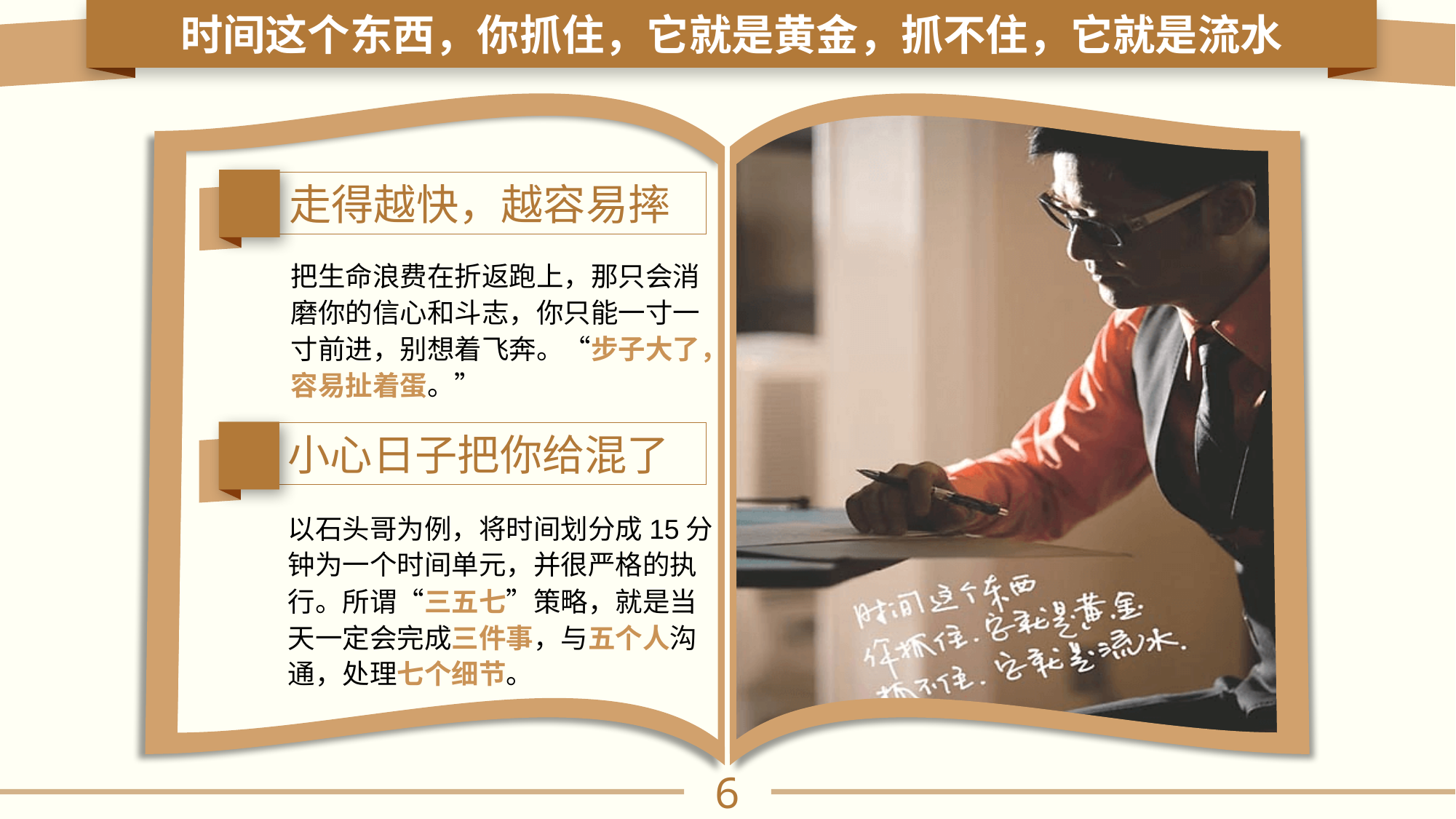

时间这个东西，你抓住，它就是黄金，抓不住，它就是流水

走得越快，越容易摔
把生命浪费在折返跑上，那只会消磨你的信心和斗志，你只能一寸一寸前进，别想着飞奔。“步子大了，容易扯着蛋。”

小心日子把你给混了
以石头哥为例，将时间划分成15分钟为一个时间单元，并很严格的执行。所谓“三五七”策略，就是当天一定会完成三件事，与五个人沟通，处理七个细节。
6